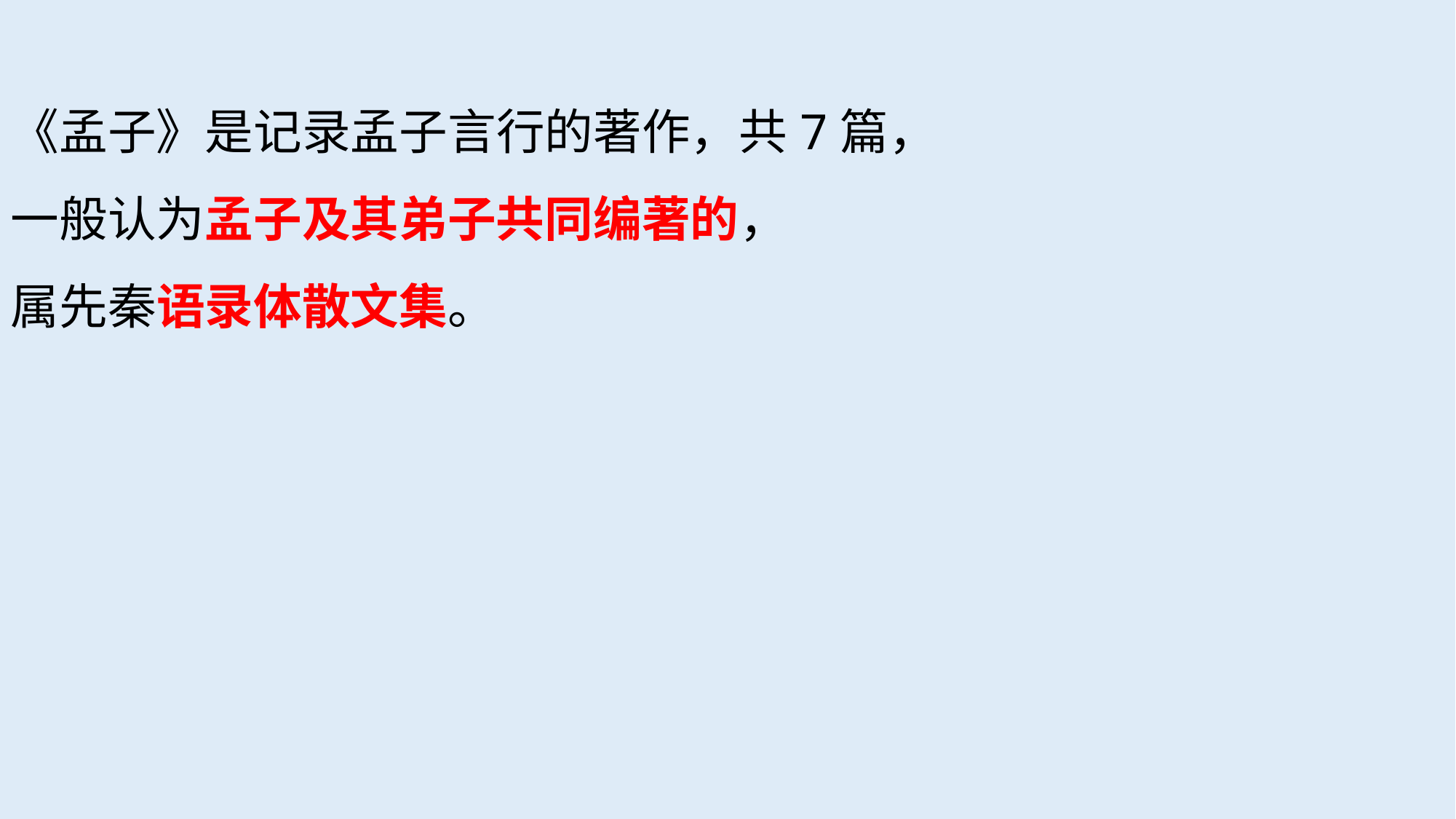

《孟子》是记录孟子言行的著作，共7篇，
一般认为孟子及其弟子共同编著的，
属先秦语录体散文集。